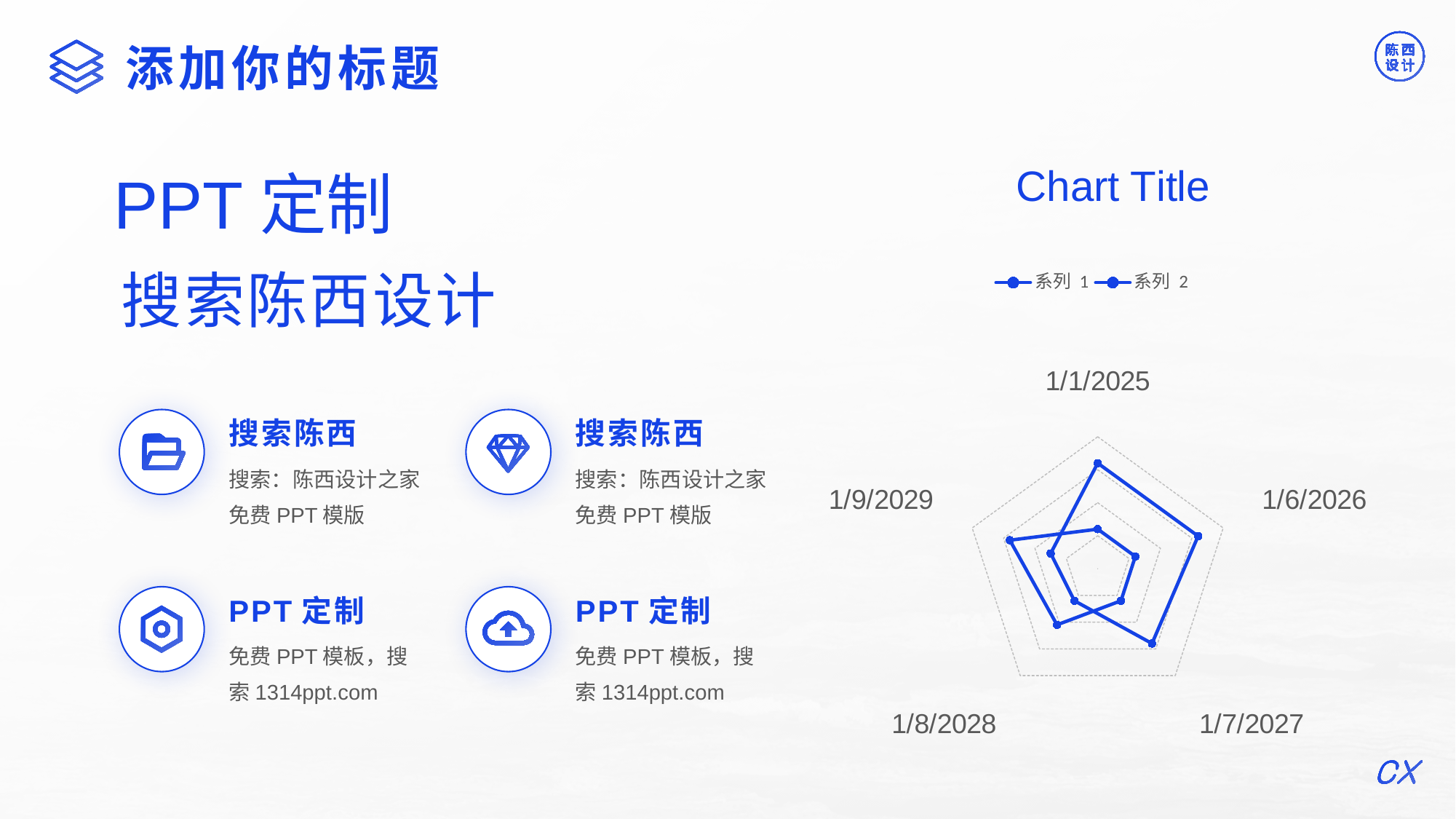

©版权所有：陈西设计之家(微信号：2090298045）
©版权所属公司：合肥陈西文化传媒科技有限公司

添加你的标题

### Chart:

| Category | 系列 1 | 系列 2 |
|---|---|---|
| 45658 | 32.0 | 12.0 |
| 46028 | 32.0 | 12.0 |
| 46394 | 28.0 | 12.0 |
| 46760 | 12.0 | 21.0 |
| 47127 | 15.0 | 28.0 |
PPT定制
搜索陈西设计
搜索陈西
搜索陈西

搜索：陈西设计之家免费PPT模版
搜索：陈西设计之家免费PPT模版
PPT定制
PPT定制

免费PPT模板，搜索1314ppt.com
免费PPT模板，搜索1314ppt.com

©版权所有：陈西设计之家(微信号：2090298045）
©版权所属公司：合肥陈西文化传媒科技有限公司